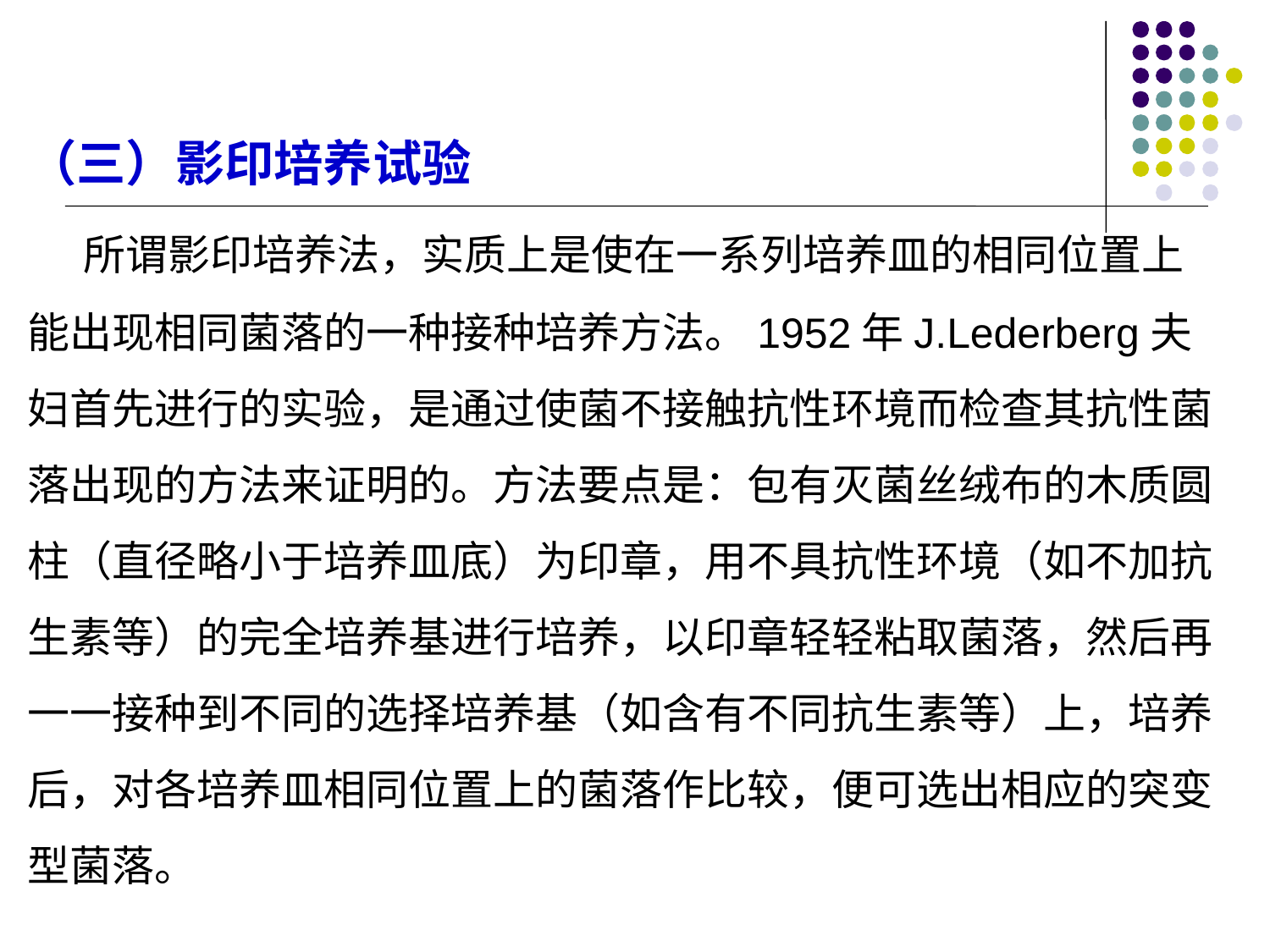

（三）影印培养试验
    所谓影印培养法，实质上是使在一系列培养皿的相同位置上能出现相同菌落的一种接种培养方法。1952年J.Lederberg夫妇首先进行的实验，是通过使菌不接触抗性环境而检查其抗性菌落出现的方法来证明的。方法要点是：包有灭菌丝绒布的木质圆柱（直径略小于培养皿底）为印章，用不具抗性环境（如不加抗生素等）的完全培养基进行培养，以印章轻轻粘取菌落，然后再一一接种到不同的选择培养基（如含有不同抗生素等）上，培养后，对各培养皿相同位置上的菌落作比较，便可选出相应的突变型菌落。